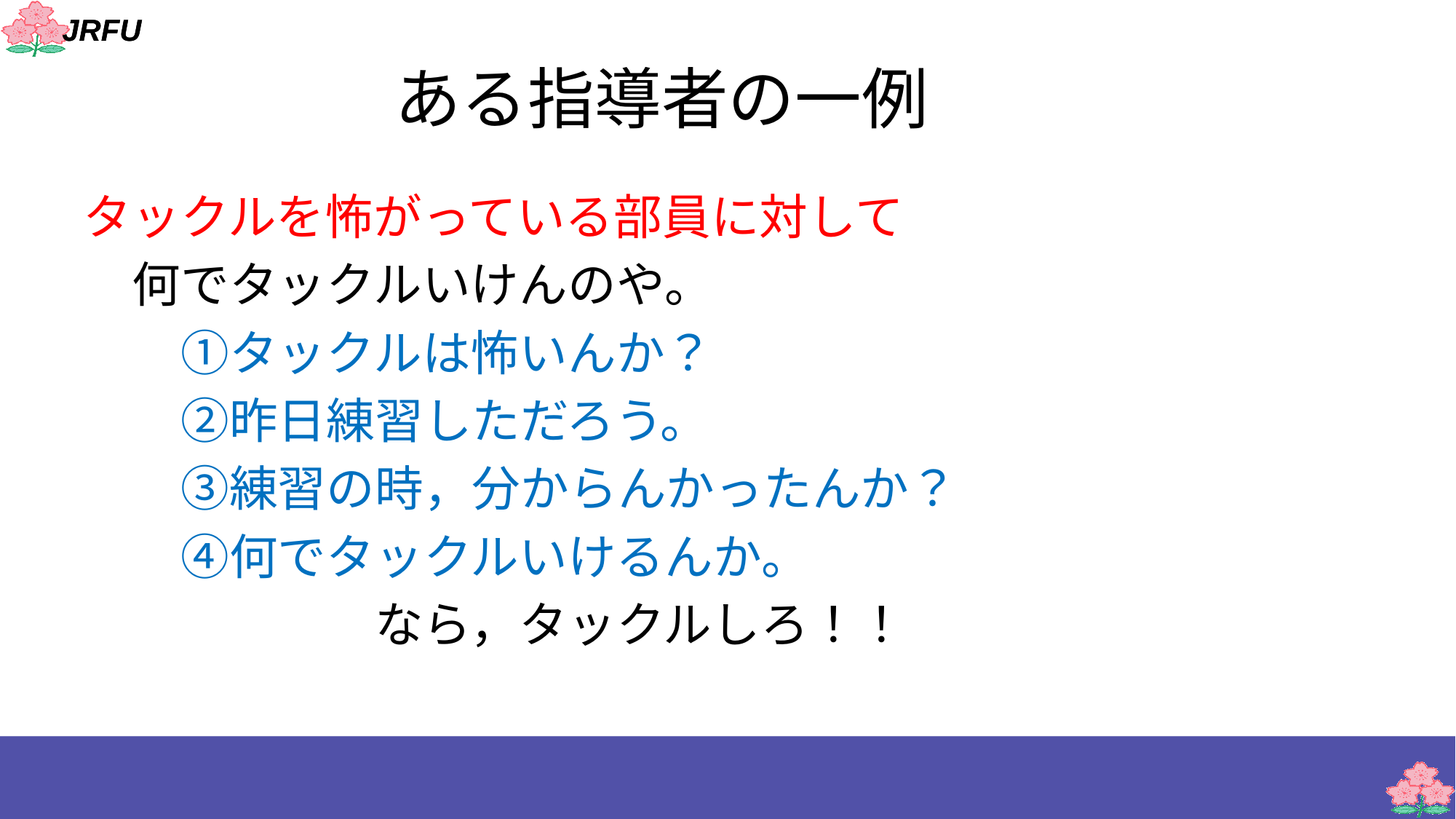

# ある指導者の一例
タックルを怖がっている部員に対して
　何でタックルいけんのや。
　　①タックルは怖いんか？
　　②昨日練習しただろう。
　　③練習の時，分からんかったんか？
　　④何でタックルいけるんか。
　　　　　　なら，タックルしろ！！